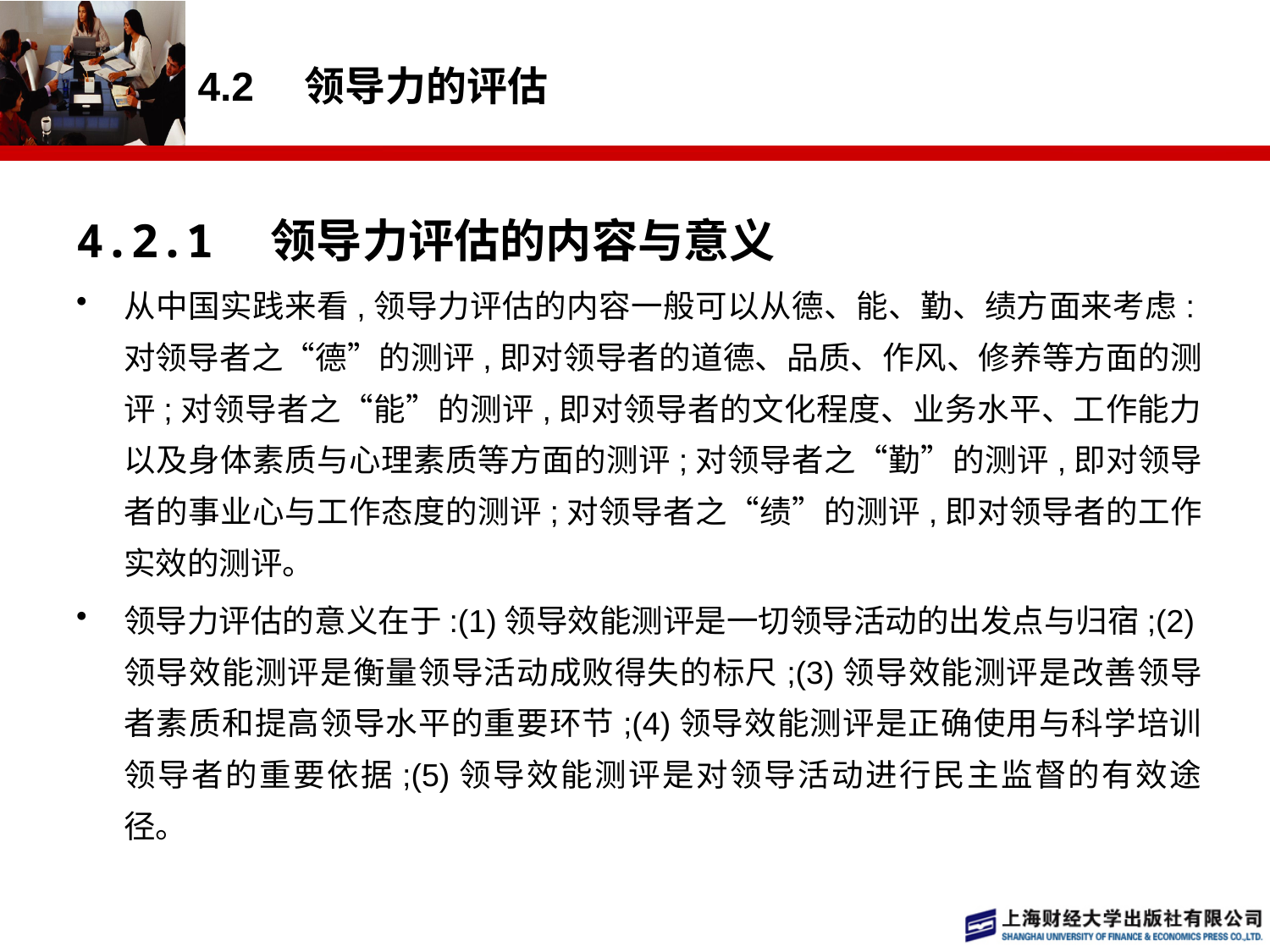

# 4.2　领导力的评估
4.2.1　领导力评估的内容与意义
从中国实践来看,领导力评估的内容一般可以从德、能、勤、绩方面来考虑:对领导者之“德”的测评,即对领导者的道德、品质、作风、修养等方面的测评;对领导者之“能”的测评,即对领导者的文化程度、业务水平、工作能力以及身体素质与心理素质等方面的测评;对领导者之“勤”的测评,即对领导者的事业心与工作态度的测评;对领导者之“绩”的测评,即对领导者的工作实效的测评。
领导力评估的意义在于:(1)领导效能测评是一切领导活动的出发点与归宿;(2)领导效能测评是衡量领导活动成败得失的标尺;(3)领导效能测评是改善领导者素质和提高领导水平的重要环节;(4)领导效能测评是正确使用与科学培训领导者的重要依据;(5)领导效能测评是对领导活动进行民主监督的有效途径。